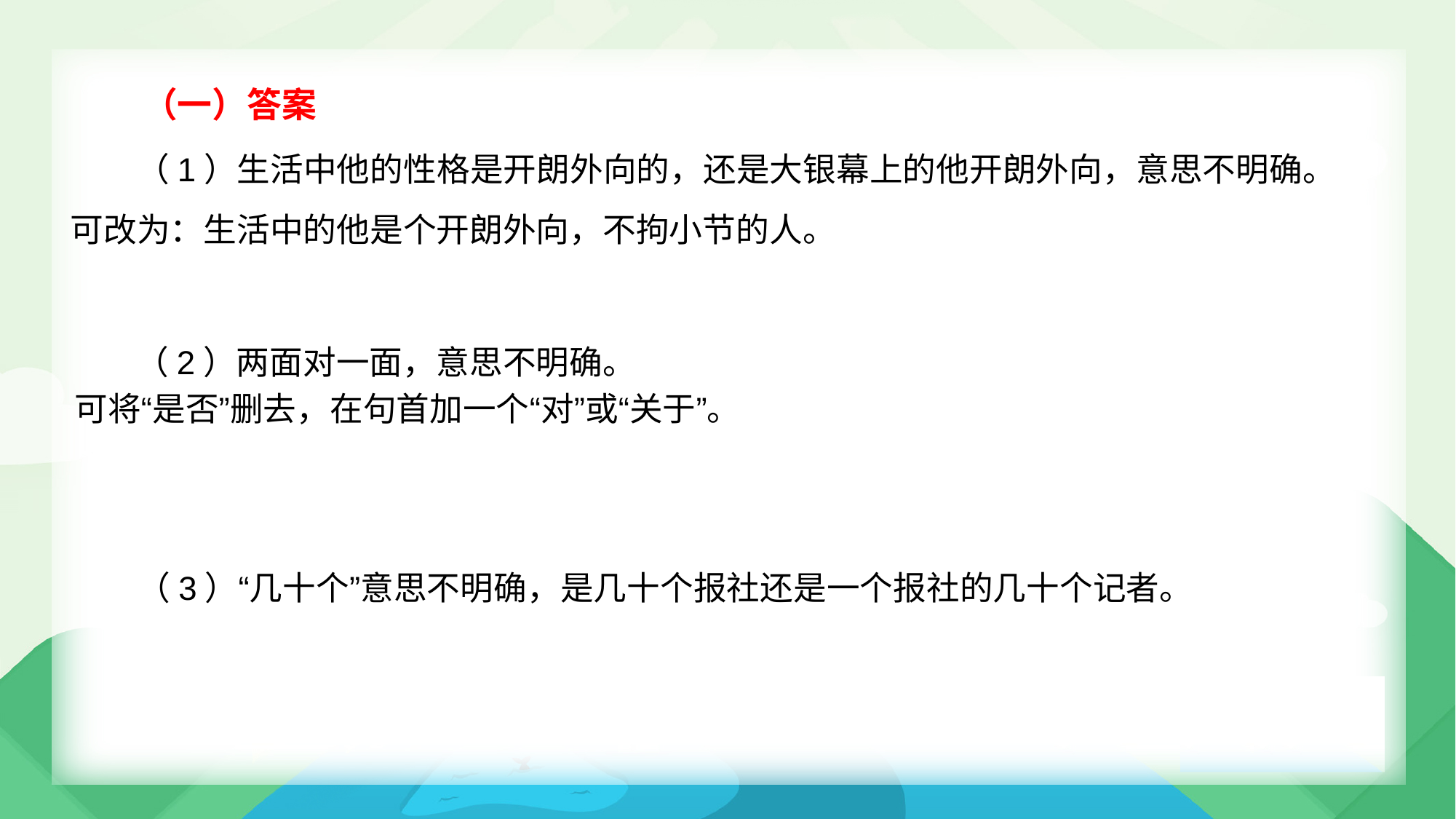

（一）答案
（1）生活中他的性格是开朗外向的，还是大银幕上的他开朗外向，意思不明确。
可改为：生活中的他是个开朗外向，不拘小节的人。
（2）两面对一面，意思不明确。
可将“是否”删去，在句首加一个“对”或“关于”。
（3）“几十个”意思不明确，是几十个报社还是一个报社的几十个记者。